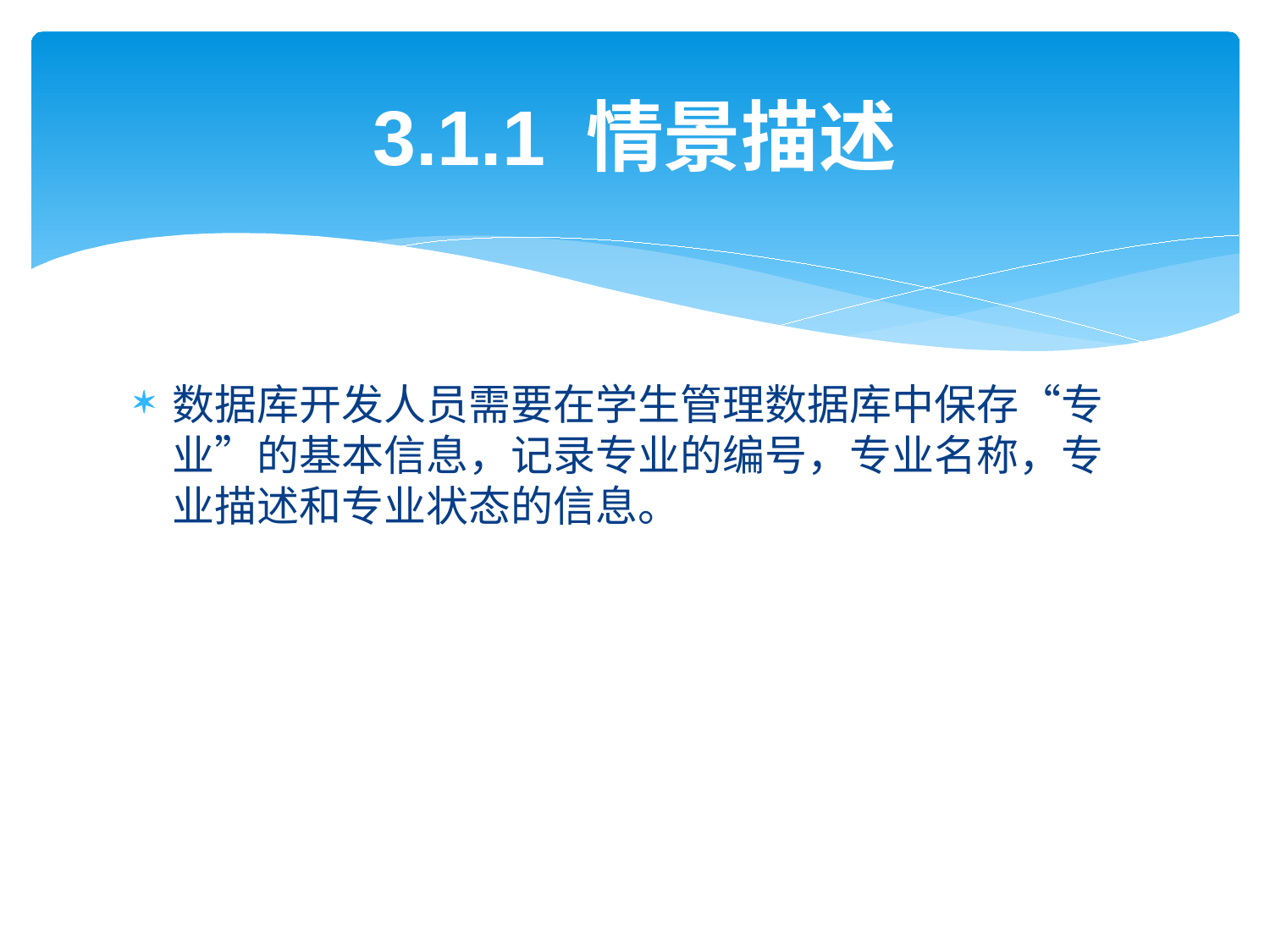

# 3.1.1 情景描述
数据库开发人员需要在学生管理数据库中保存“专业”的基本信息，记录专业的编号，专业名称，专业描述和专业状态的信息。